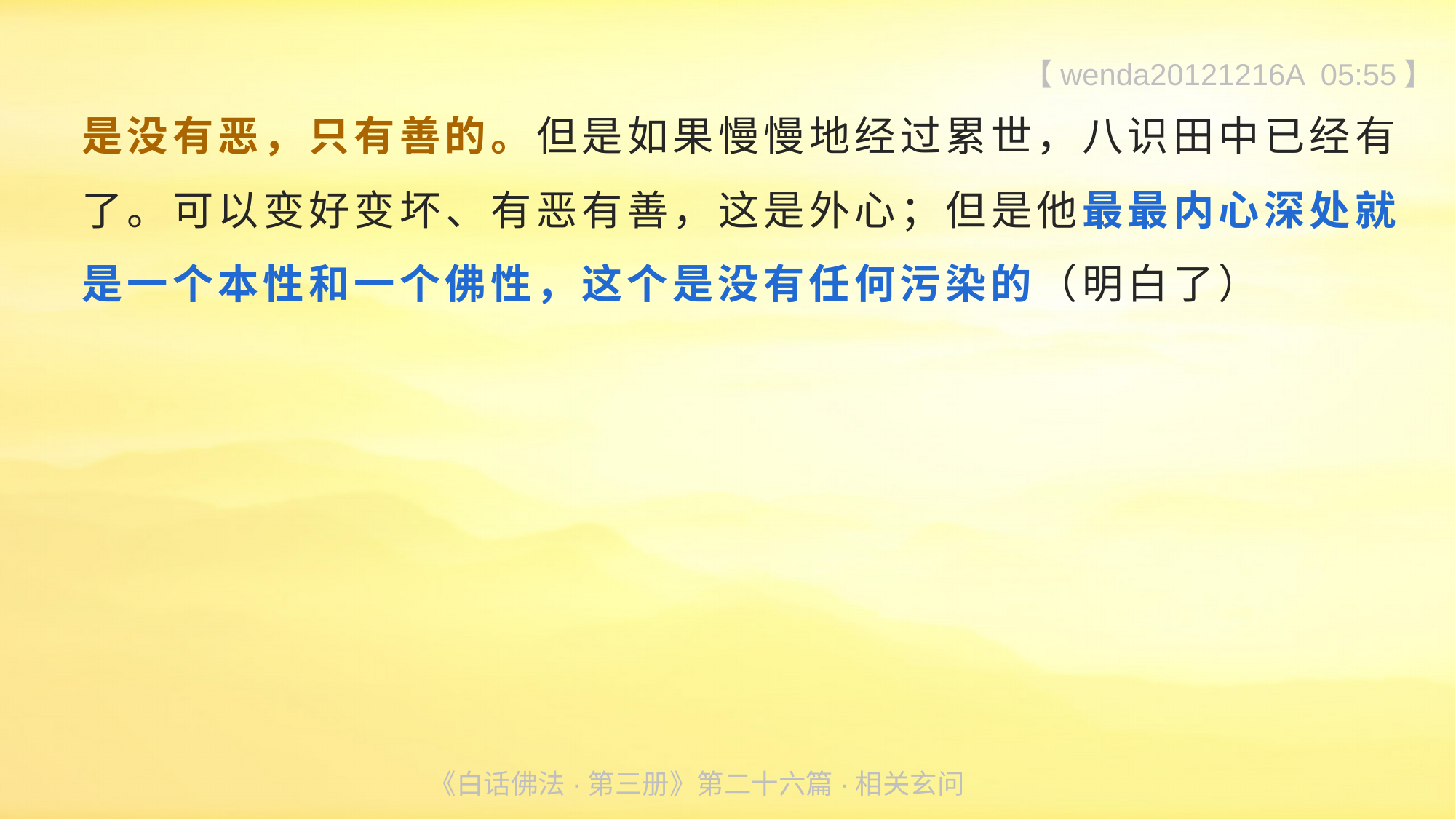

【wenda20121216A  05:55】
是没有恶，只有善的。但是如果慢慢地经过累世，八识田中已经有了。可以变好变坏、有恶有善，这是外心；但是他最最内心深处就是一个本性和一个佛性，这个是没有任何污染的（明白了）
《白话佛法·第三册》第二十六篇·相关玄问